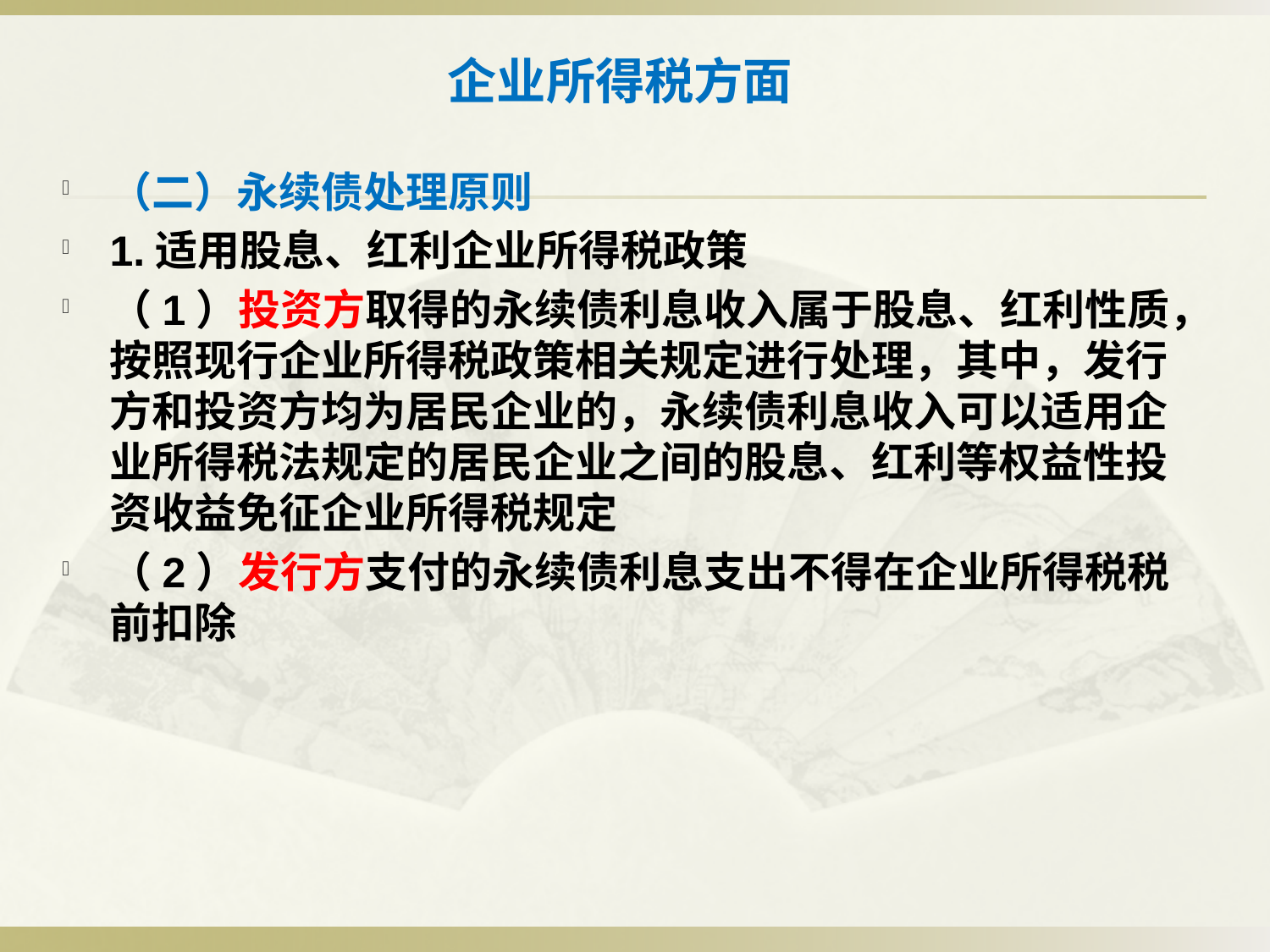

# 企业所得税方面
（二）永续债处理原则
1.适用股息、红利企业所得税政策
（1）投资方取得的永续债利息收入属于股息、红利性质，按照现行企业所得税政策相关规定进行处理，其中，发行方和投资方均为居民企业的，永续债利息收入可以适用企业所得税法规定的居民企业之间的股息、红利等权益性投资收益免征企业所得税规定
（2）发行方支付的永续债利息支出不得在企业所得税税前扣除